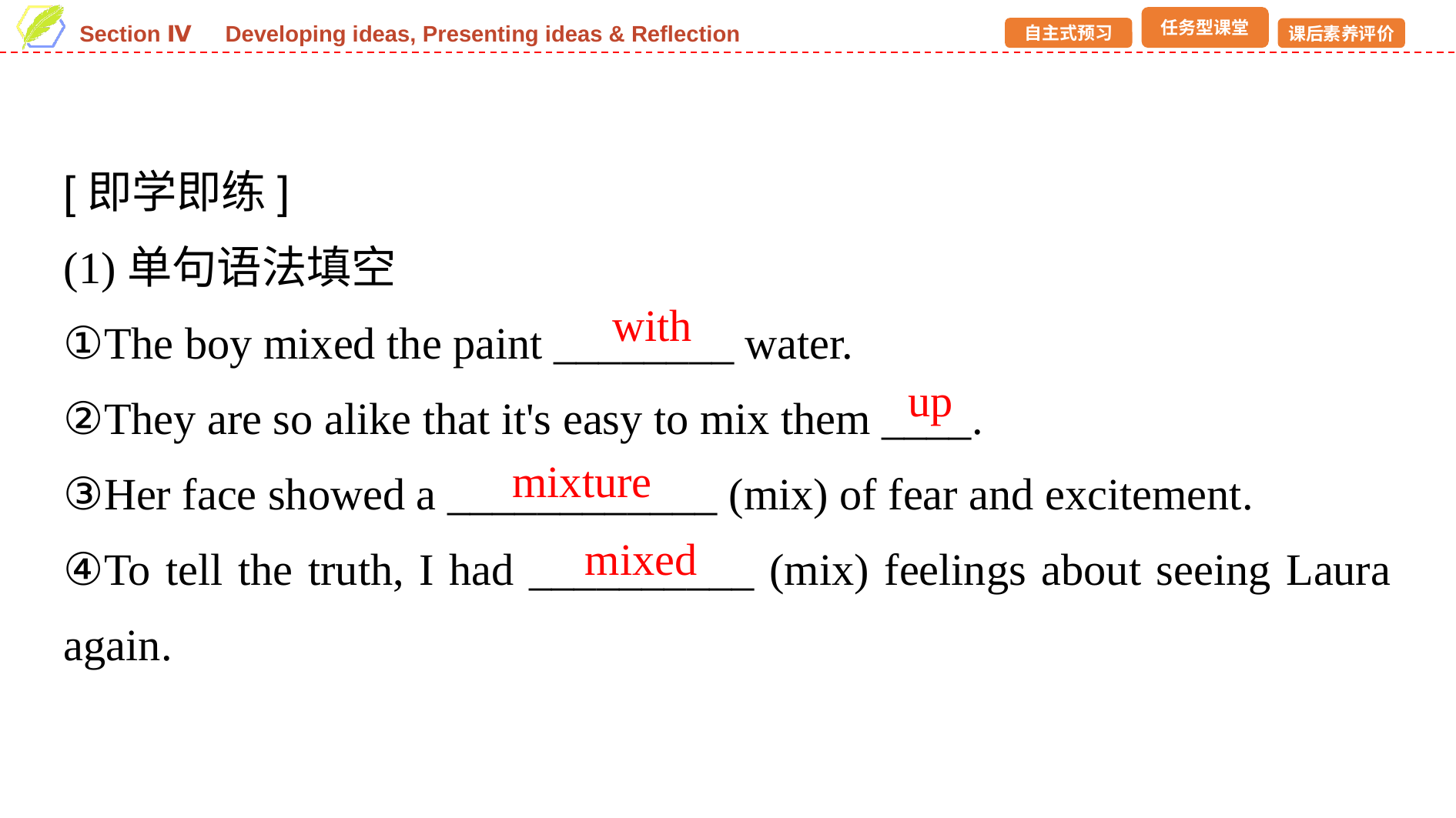

[即学即练]
(1)单句语法填空
①The boy mixed the paint ________ water.
②They are so alike that it's easy to mix them ____.
③Her face showed a ____________ (mix) of fear and excitement.
④To tell the truth, I had __________ (mix) feelings about seeing Laura again.
with
up
mixture
mixed